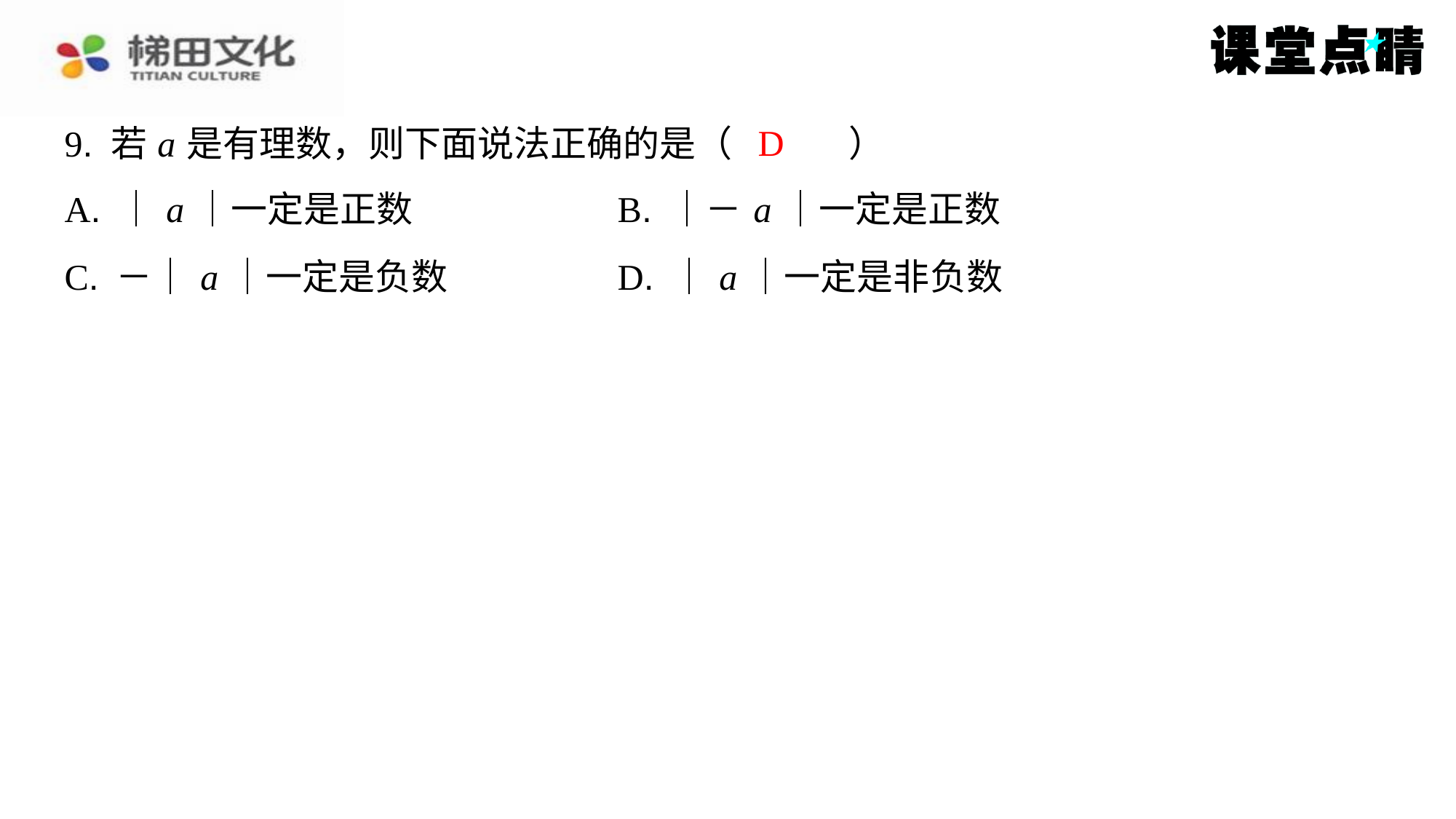

D
9. 若 a 是有理数，则下面说法正确的是（　D　）
| A. ｜ a ｜一定是正数 | B. ｜－ a ｜一定是正数 |
| --- | --- |
| C. －｜ a ｜一定是负数 | D. ｜ a ｜一定是非负数 |